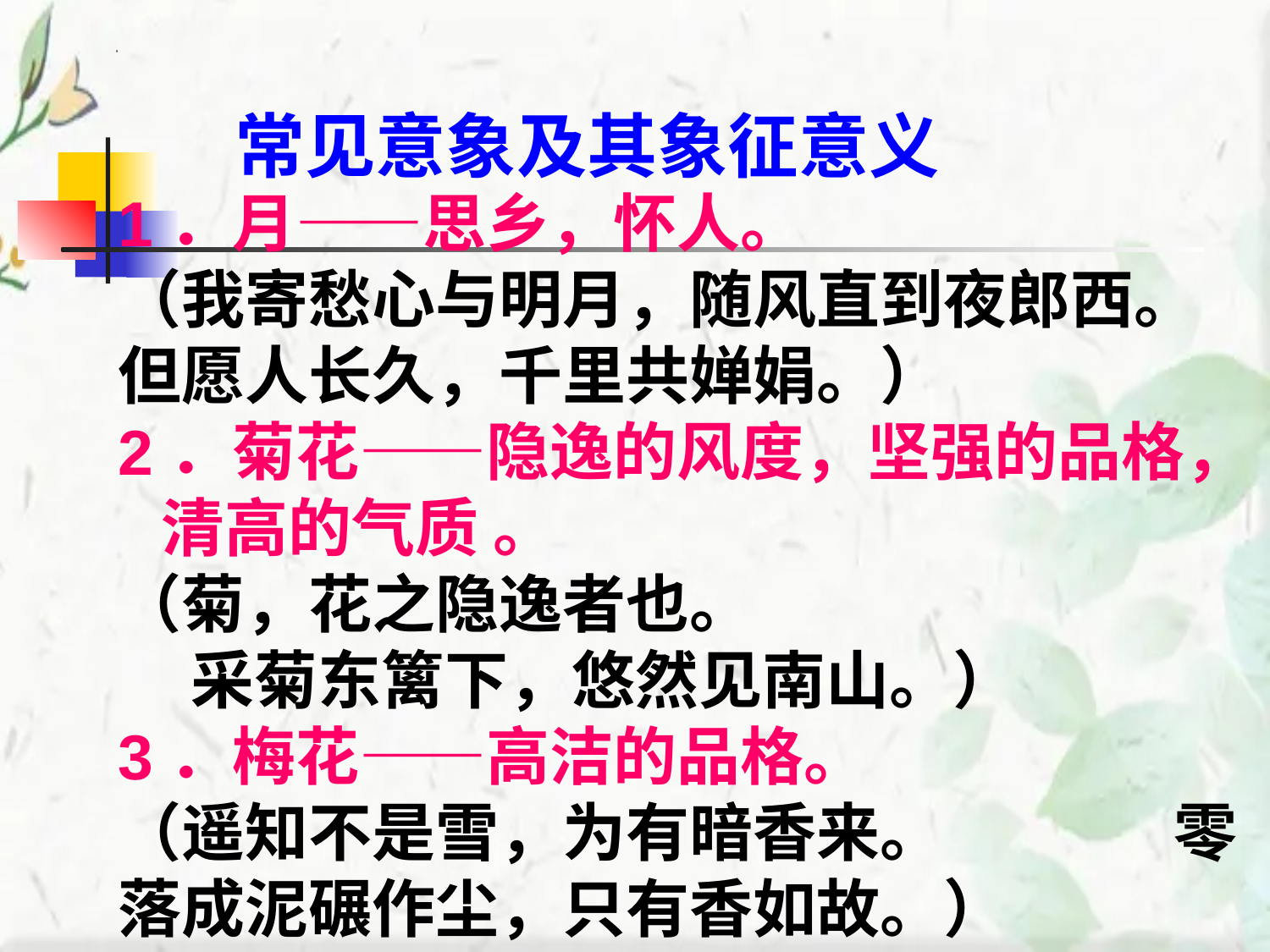

常见意象及其象征意义
1．月——思乡，怀人。
（我寄愁心与明月，随风直到夜郎西。    但愿人长久，千里共婵娟。）
2．菊花——隐逸的风度，坚强的品格，      清高的气质 。
（菊，花之隐逸者也。
    采菊东篱下，悠然见南山。）
3．梅花——高洁的品格。
（遥知不是雪，为有暗香来。                零落成泥碾作尘，只有香如故。）